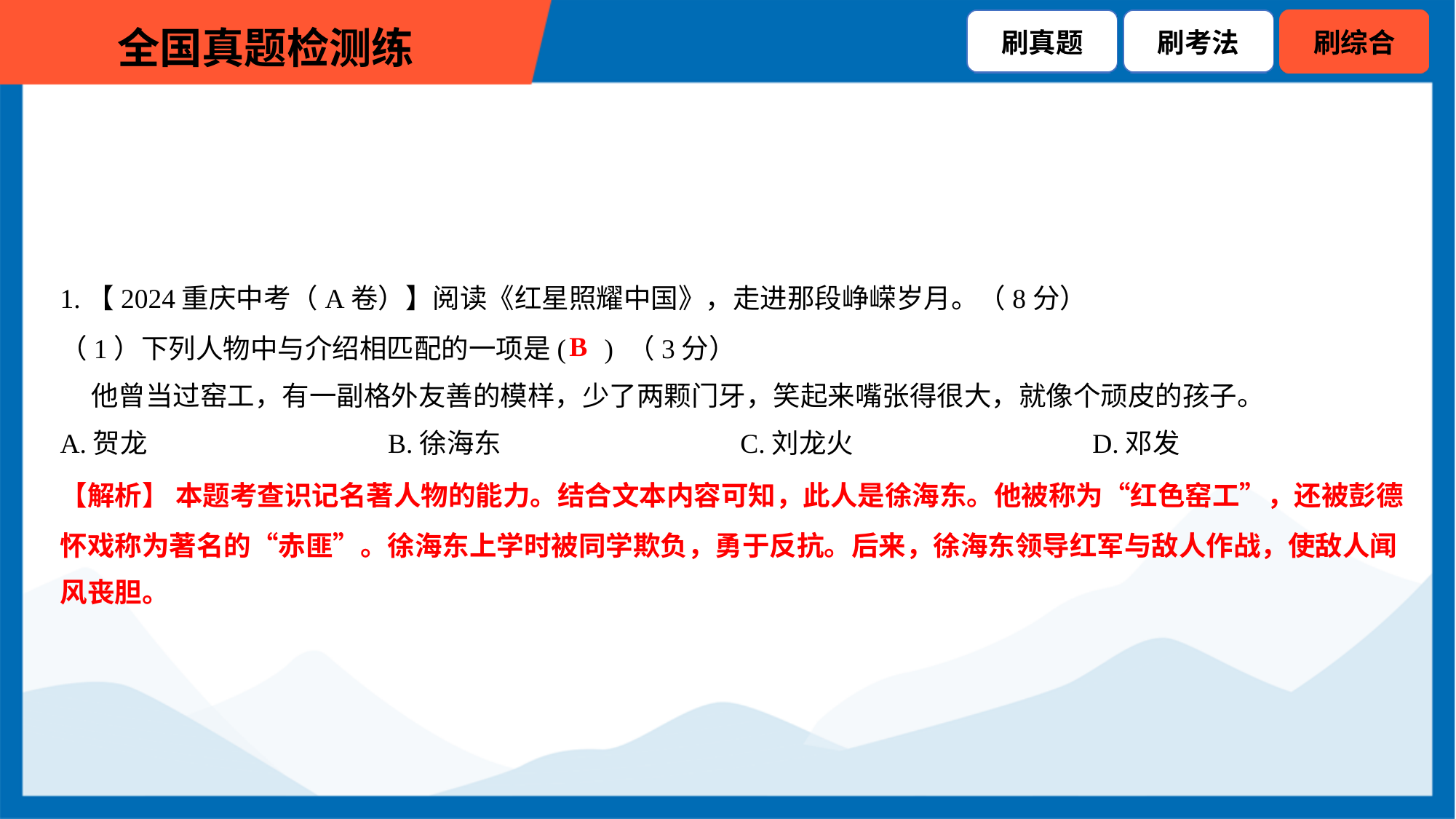

1.【2024重庆中考（A卷）】阅读《红星照耀中国》，走进那段峥嵘岁月。（8分）
（1）下列人物中与介绍相匹配的一项是(     ) （3分）
    他曾当过窑工，有一副格外友善的模样，少了两颗门牙，笑起来嘴张得很大，就像个顽皮的孩子。
B
A.贺龙	B.徐海东	C.刘龙火	D.邓发
【解析】 本题考查识记名著人物的能力。结合文本内容可知，此人是徐海东。他被称为“红色窑工”，还被彭德
怀戏称为著名的“赤匪”。徐海东上学时被同学欺负，勇于反抗。后来，徐海东领导红军与敌人作战，使敌人闻
风丧胆。